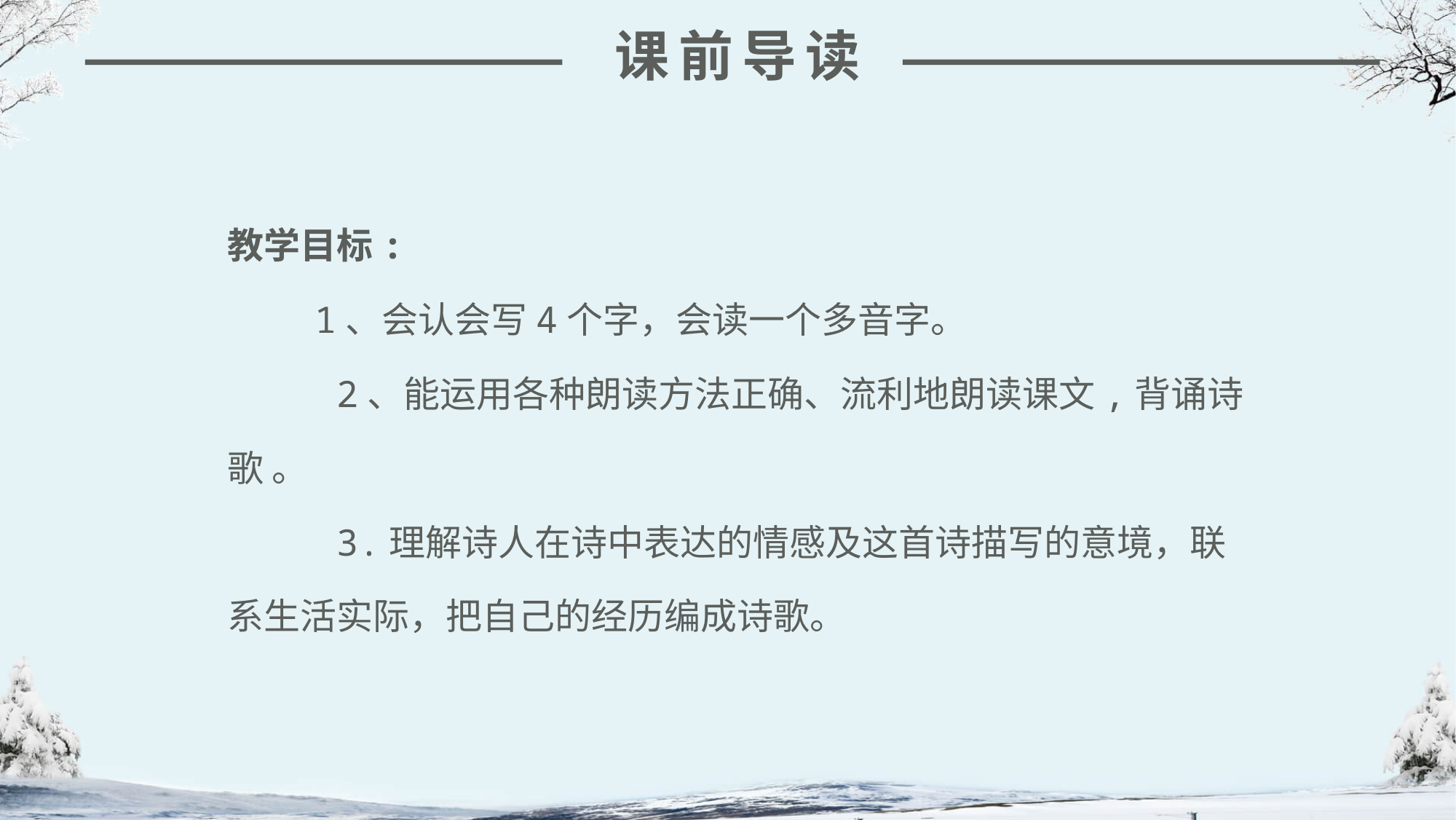

课前导读

教学目标:
    1、会认会写4个字，会读一个多音字。
     2、能运用各种朗读方法正确、流利地朗读课文,背诵诗歌 。
     3.理解诗人在诗中表达的情感及这首诗描写的意境，联系生活实际，把自己的经历编成诗歌。